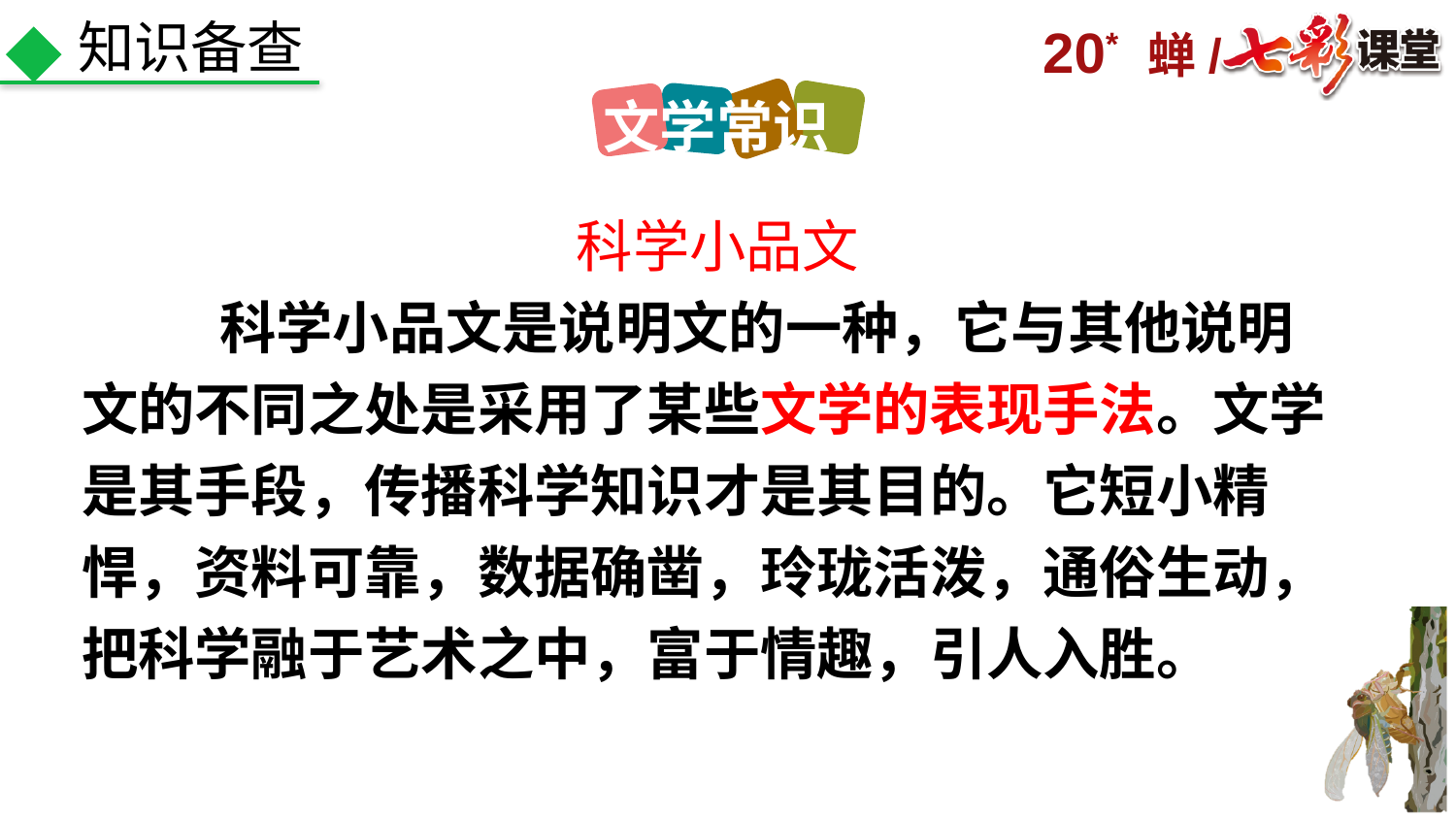

知识备查

文学常识

科学小品文
    科学小品文是说明文的一种，它与其他说明文的不同之处是采用了某些文学的表现手法。文学是其手段，传播科学知识才是其目的。它短小精悍，资料可靠，数据确凿，玲珑活泼，通俗生动，把科学融于艺术之中，富于情趣，引人入胜。